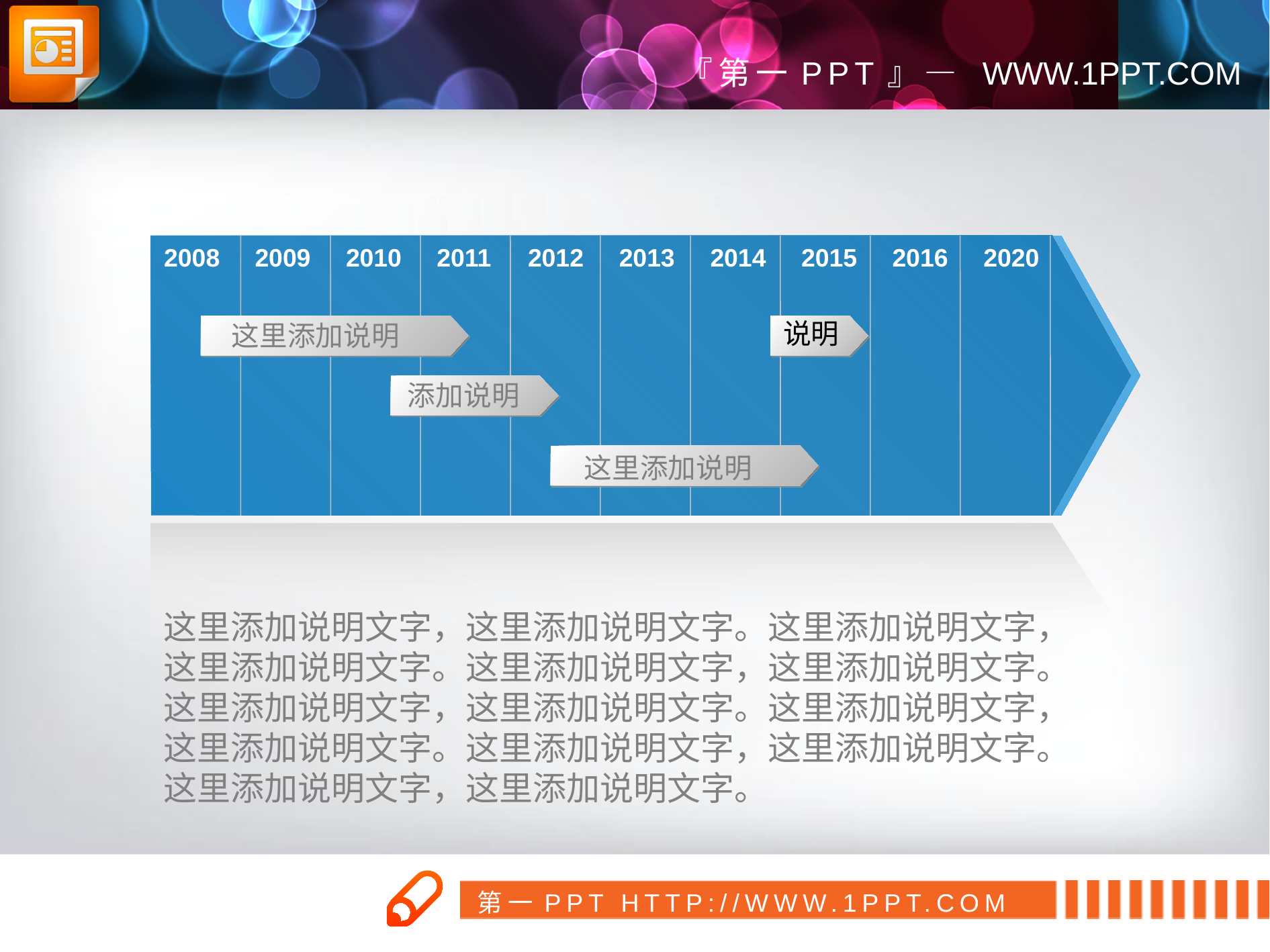

2008
2009
2010
2011
2012
2013
2014
2015
2016
2020

说明
这里添加说明

添加说明

这里添加说明

这里添加说明文字，这里添加说明文字。这里添加说明文字，这里添加说明文字。这里添加说明文字，这里添加说明文字。
这里添加说明文字，这里添加说明文字。这里添加说明文字，这里添加说明文字。这里添加说明文字，这里添加说明文字。
这里添加说明文字，这里添加说明文字。